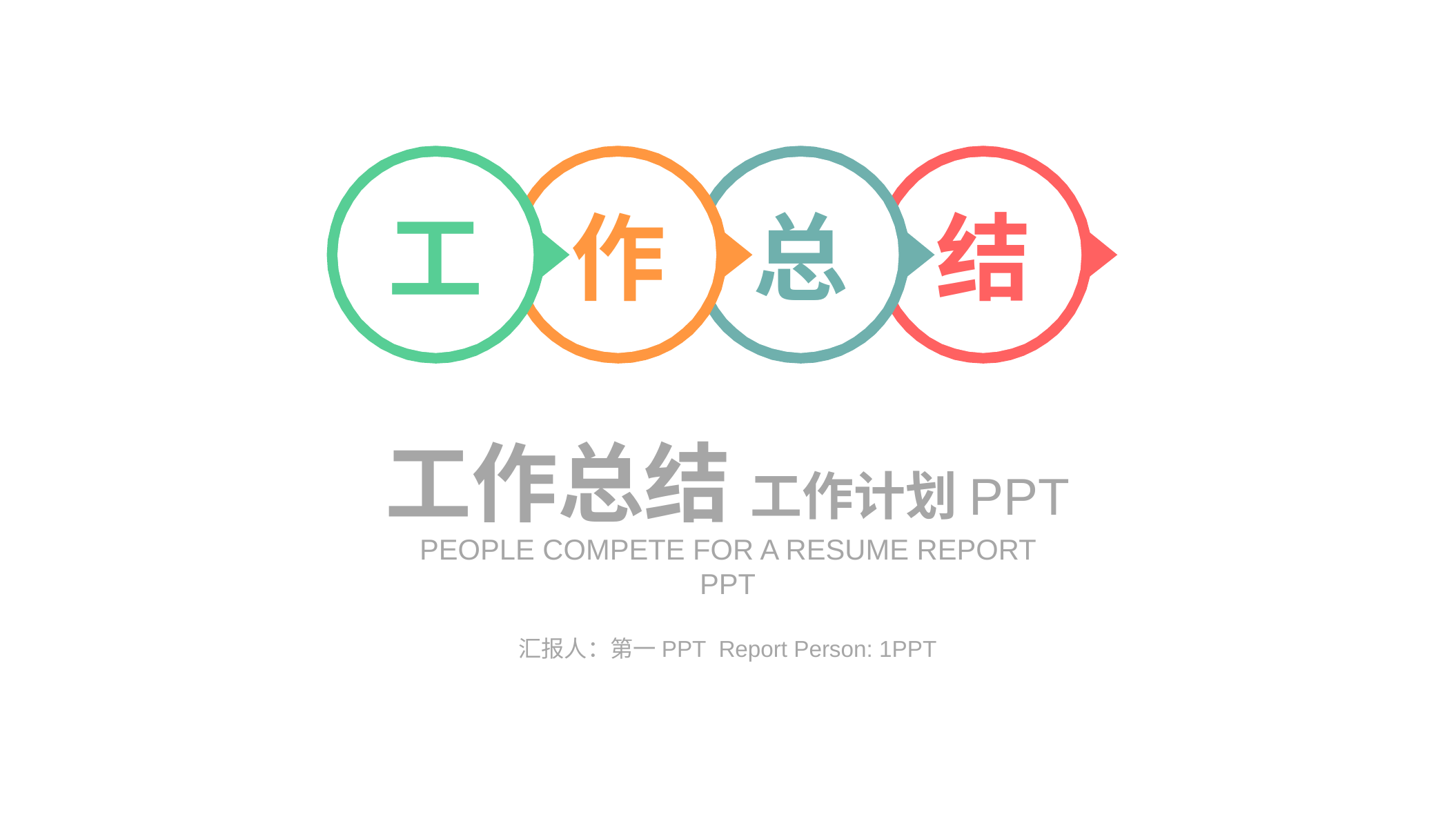

工

作

总

结
工作总结 工作计划PPT
PEOPLE COMPETE FOR A RESUME REPORT PPT
汇报人：第一PPT  Report Person: 1PPT